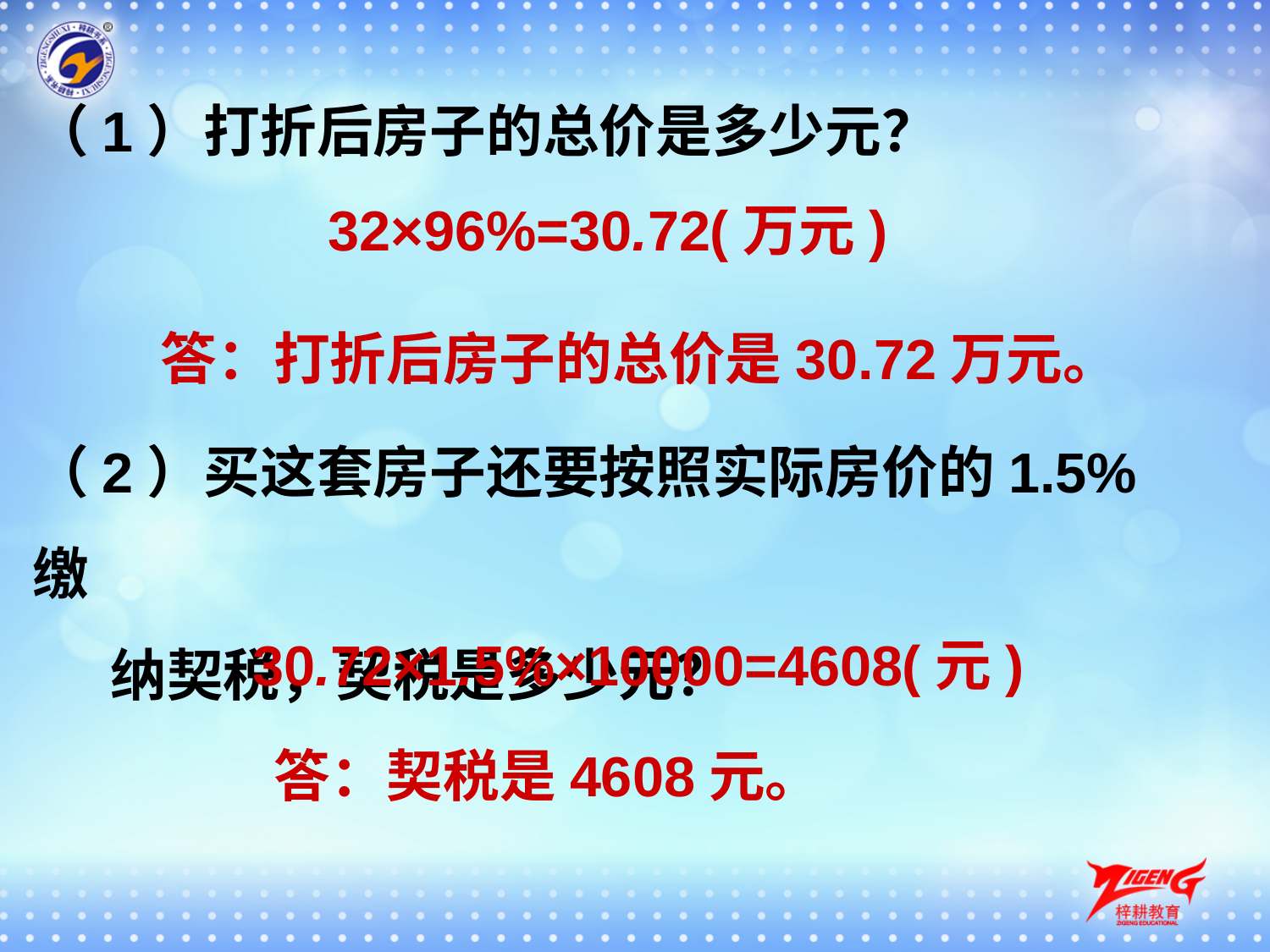

（1）打折后房子的总价是多少元？
32×96%=30.72(万元)
答：打折后房子的总价是30.72万元。
（2）买这套房子还要按照实际房价的1.5%缴
     纳契税，契税是多少元？
30.72×1.5%×10000=4608(元)
答：契税是4608元。